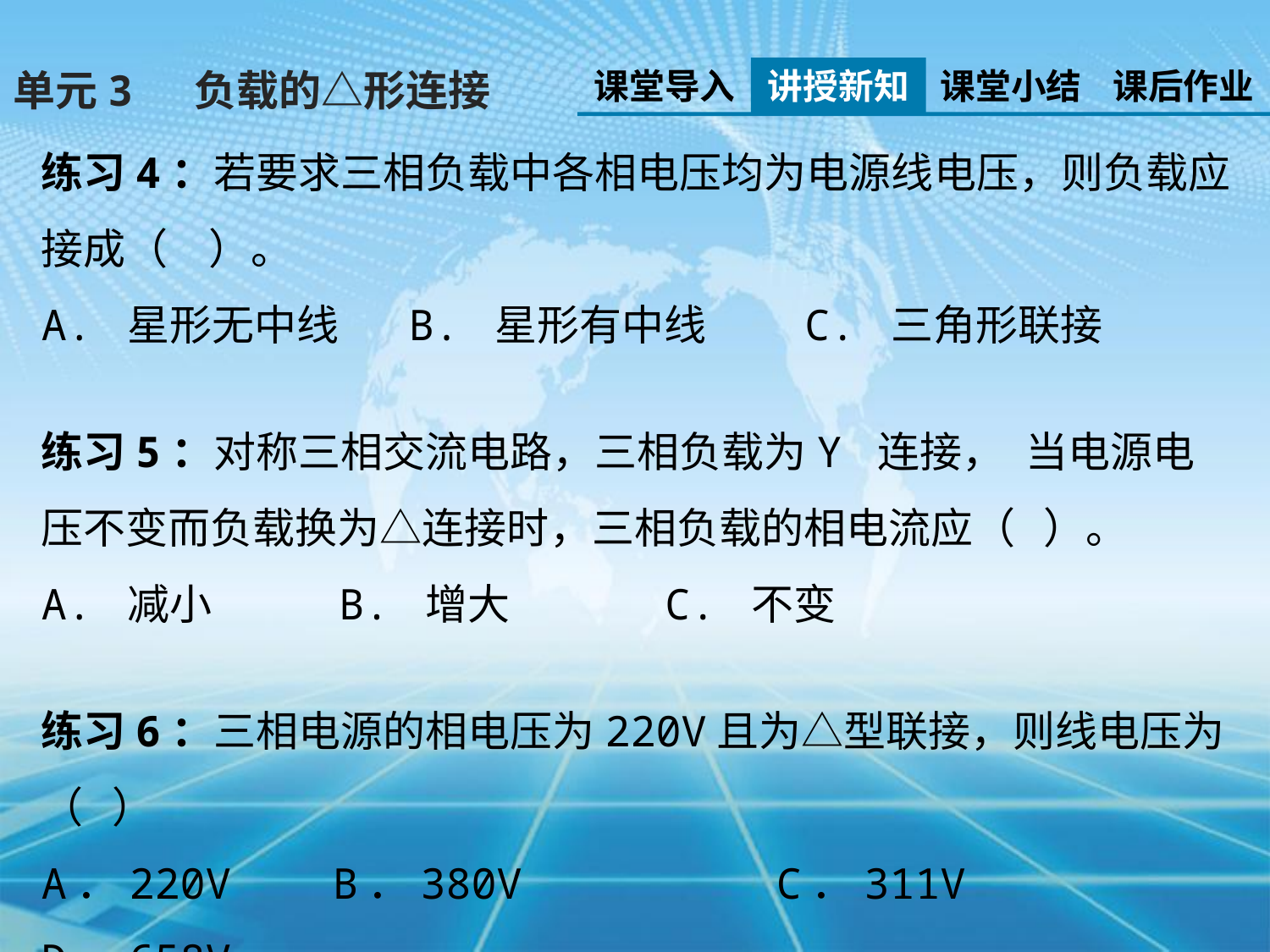

课堂导入
讲授新知
课堂小结
课后作业
单元3  负载的△形连接
练习4：若要求三相负载中各相电压均为电源线电压，则负载应接成（   ）。
A. 星形无中线     B. 星形有中线        C. 三角形联接

练习5：对称三相交流电路，三相负载为Y 连接， 当电源电压不变而负载换为△连接时，三相负载的相电流应（   ）。
A. 减小           B. 增大              C. 不变

练习6：三相电源的相电压为220V且为△型联接，则线电压为（   ）
A．220V    B．380V          C．311V    D．658V